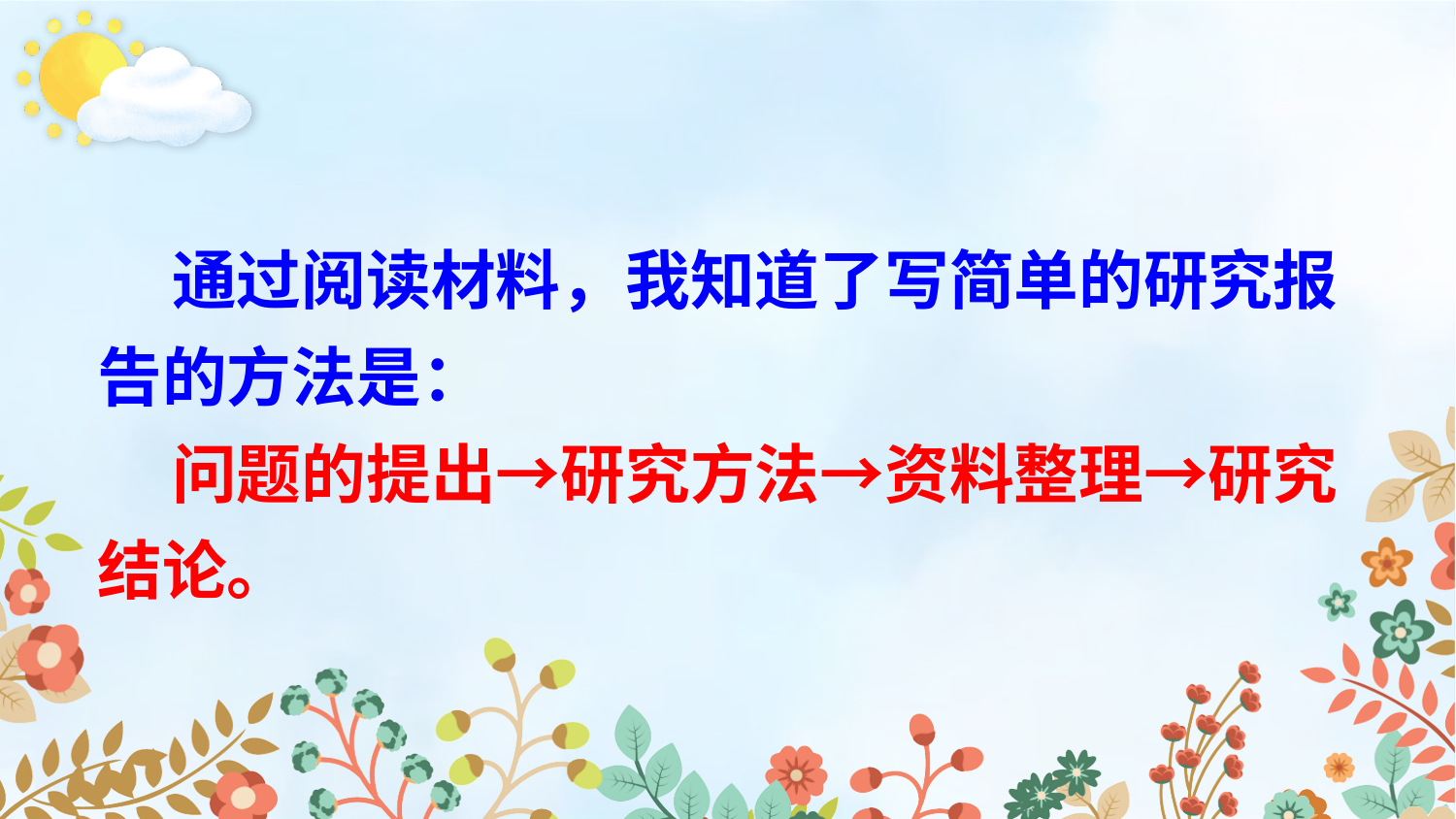

通过阅读材料，我知道了写简单的研究报告的方法是：
    问题的提出→研究方法→资料整理→研究结论。